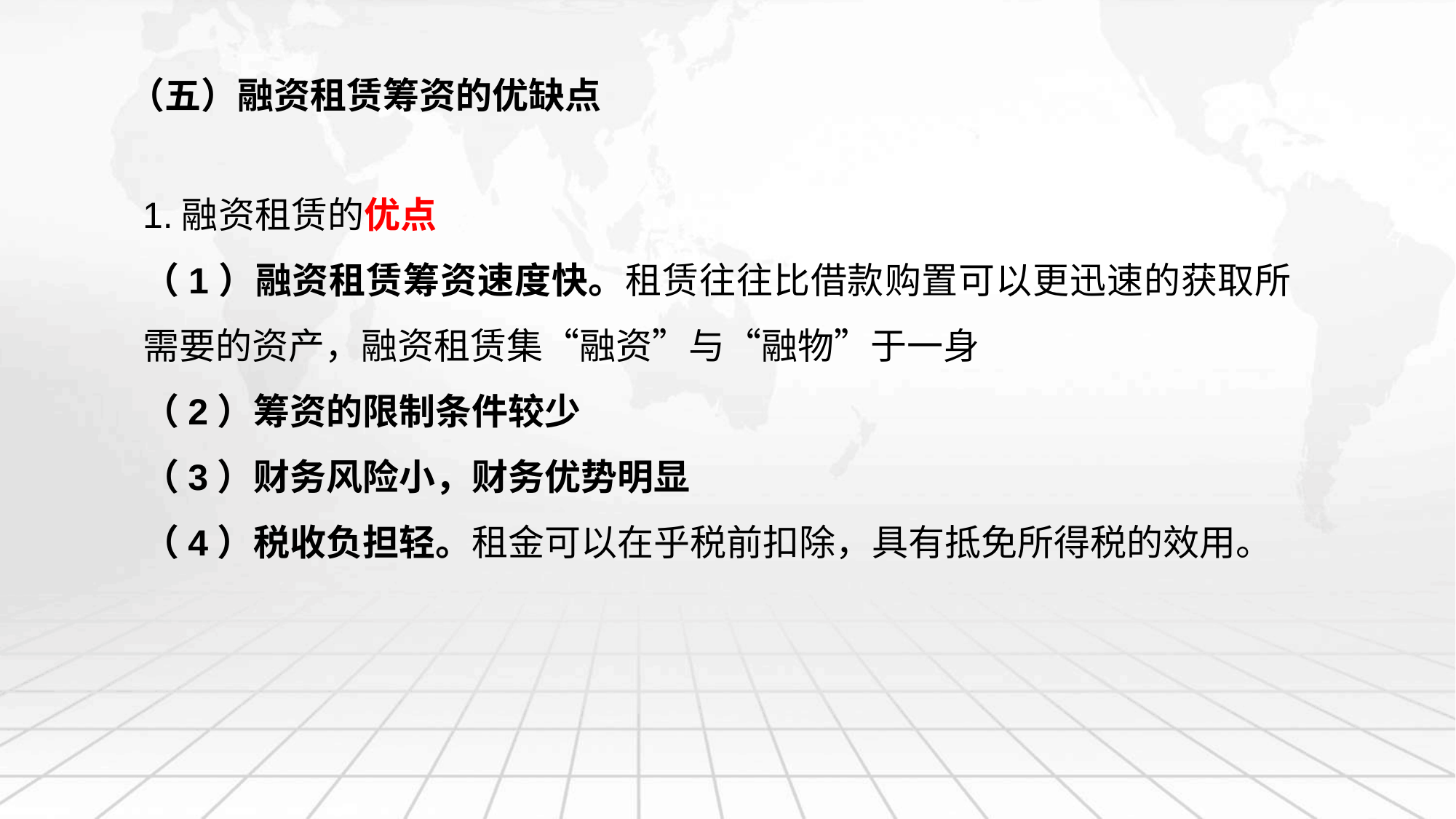

（五）融资租赁筹资的优缺点
1.融资租赁的优点
（1）融资租赁筹资速度快。租赁往往比借款购置可以更迅速的获取所需要的资产，融资租赁集“融资”与“融物”于一身
（2）筹资的限制条件较少
（3）财务风险小，财务优势明显
（4）税收负担轻。租金可以在乎税前扣除，具有抵免所得税的效用。